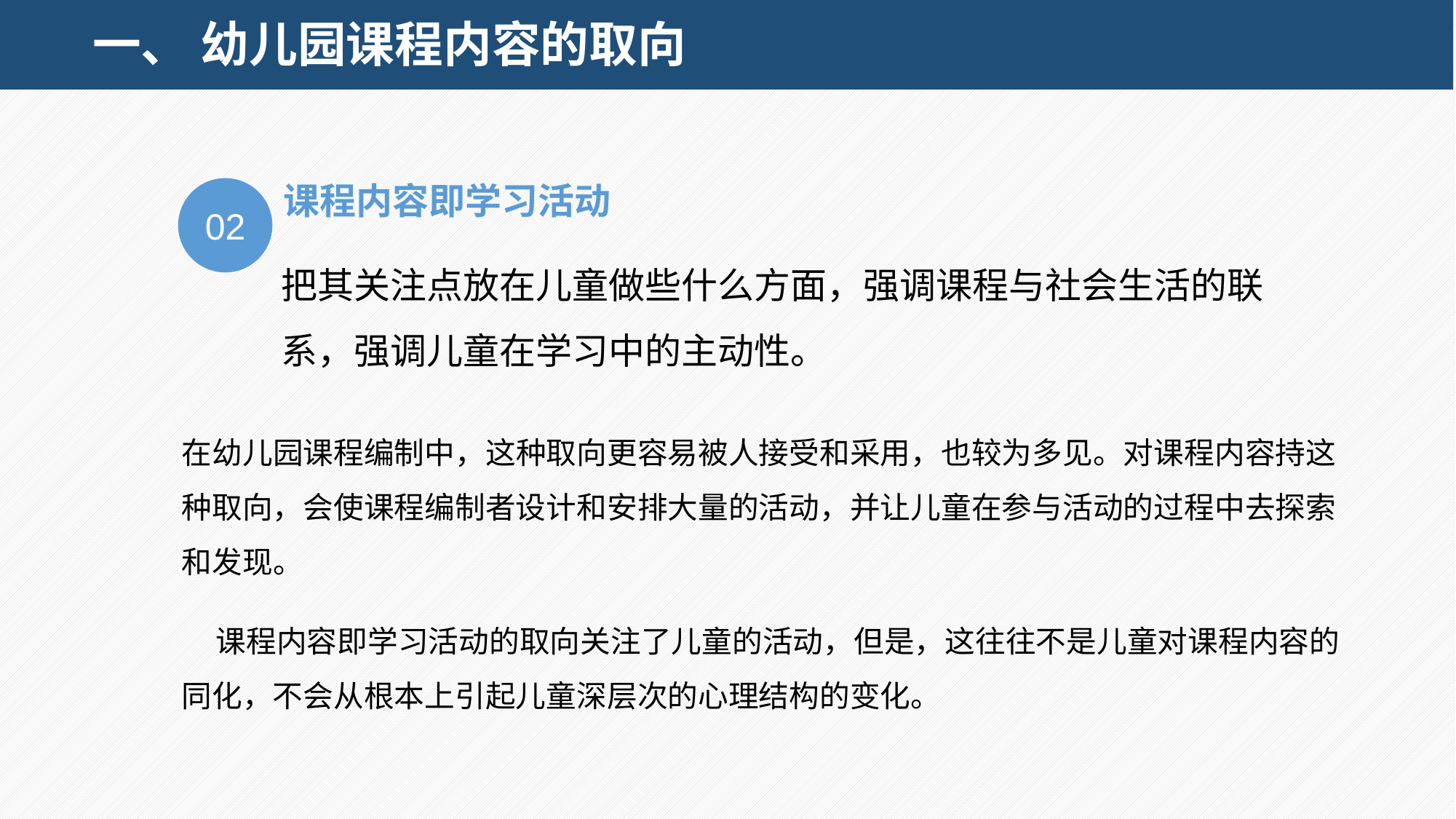

# 一、 幼儿园课程内容的取向
课程内容即学习活动
02
把其关注点放在儿童做些什么方面，强调课程与社会生活的联系，强调儿童在学习中的主动性。
在幼儿园课程编制中，这种取向更容易被人接受和采用，也较为多见。对课程内容持这种取向，会使课程编制者设计和安排大量的活动，并让儿童在参与活动的过程中去探索和发现。

    课程内容即学习活动的取向关注了儿童的活动，但是，这往往不是儿童对课程内容的同化，不会从根本上引起儿童深层次的心理结构的变化。